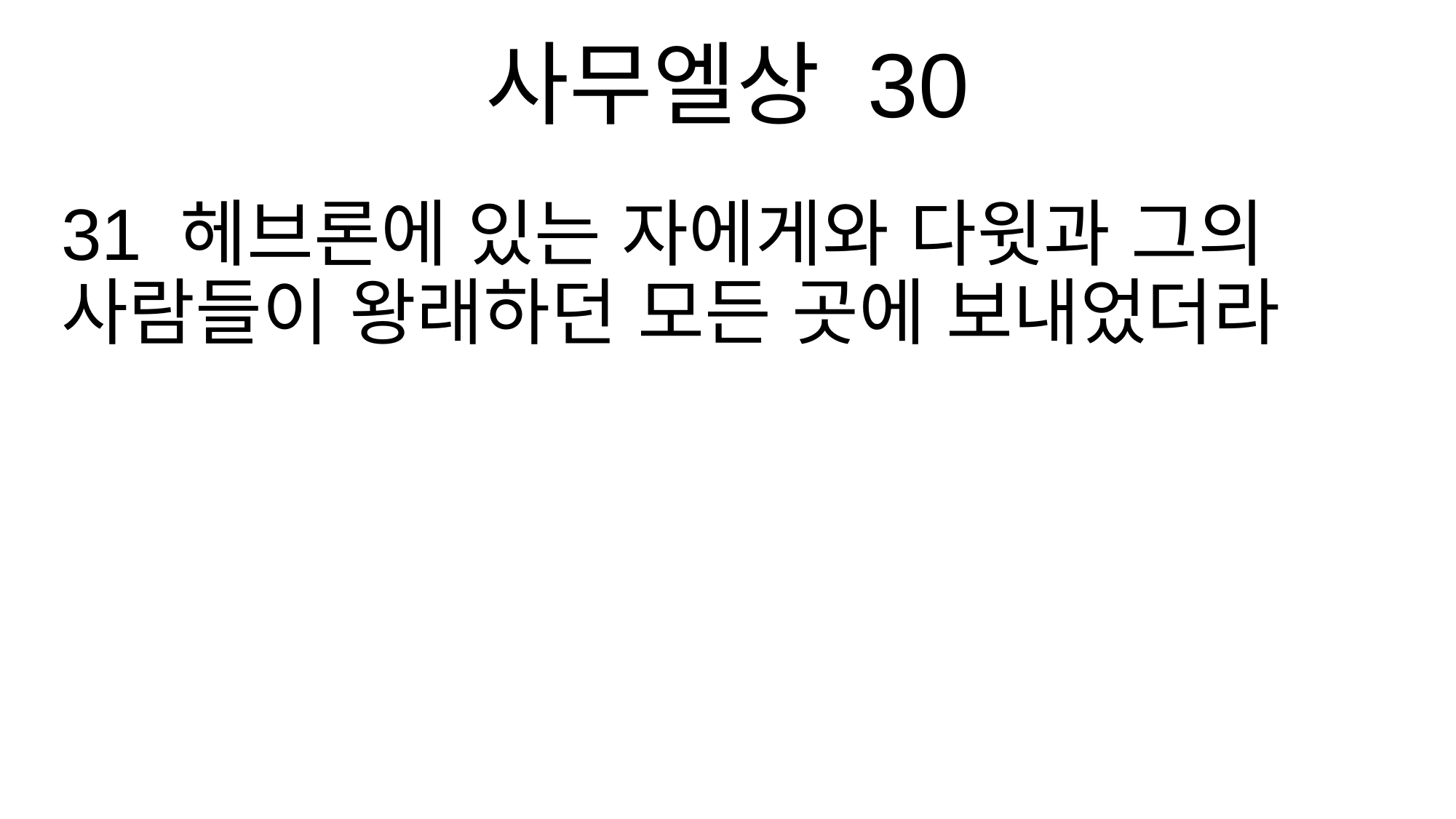

사무엘상 30
31 헤브론에 있는 자에게와 다윗과 그의 사람들이 왕래하던 모든 곳에 보내었더라